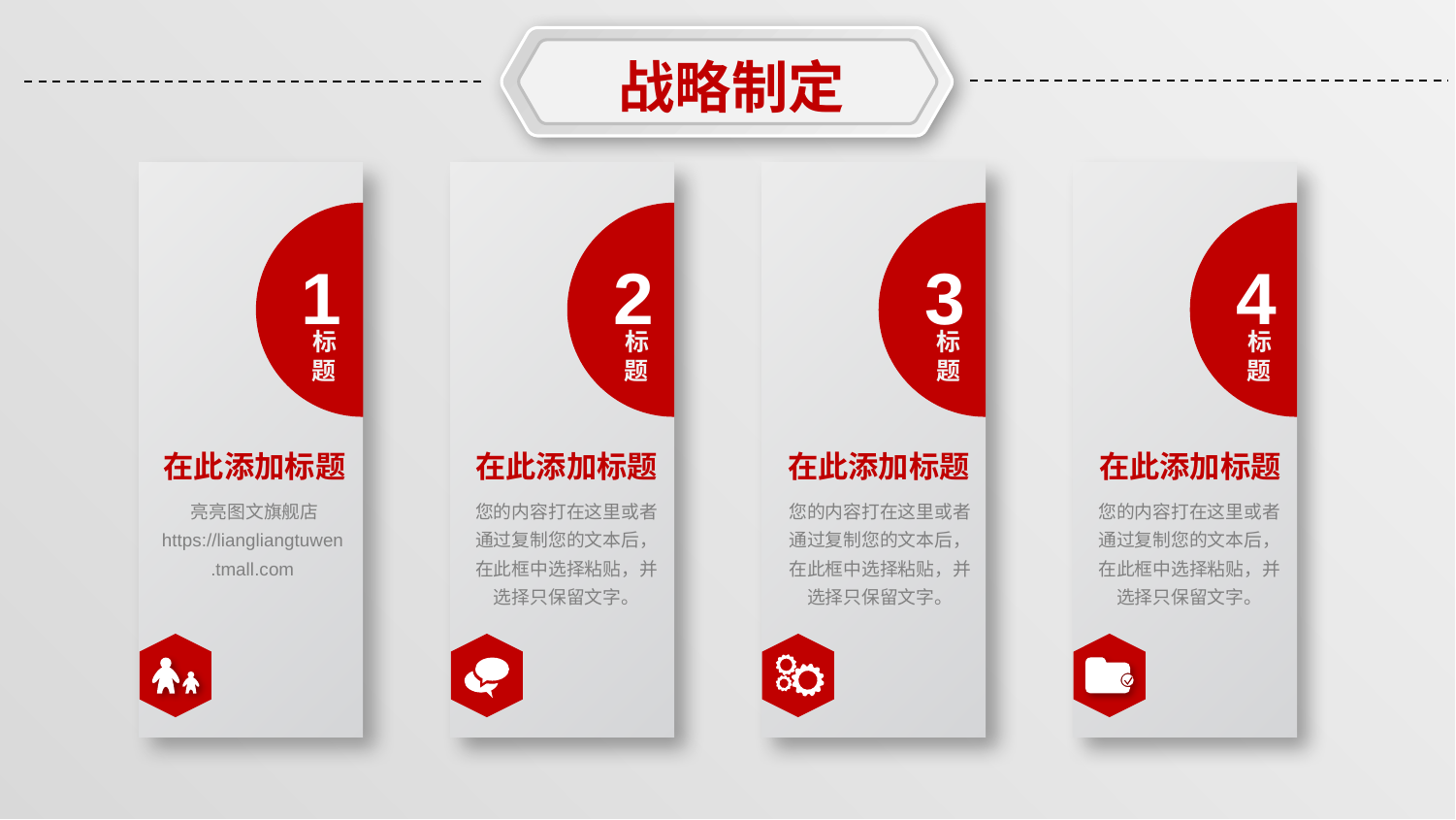

战略制定

1
标题

2
标题

3
标题

4
标题
在此添加标题
在此添加标题
在此添加标题
在此添加标题
您的内容打在这里或者通过复制您的文本后，在此框中选择粘贴，并选择只保留文字。
您的内容打在这里或者通过复制您的文本后，在此框中选择粘贴，并选择只保留文字。
您的内容打在这里或者通过复制您的文本后，在此框中选择粘贴，并选择只保留文字。
 亮亮图文旗舰店https://liangliangtuwen.tmall.com